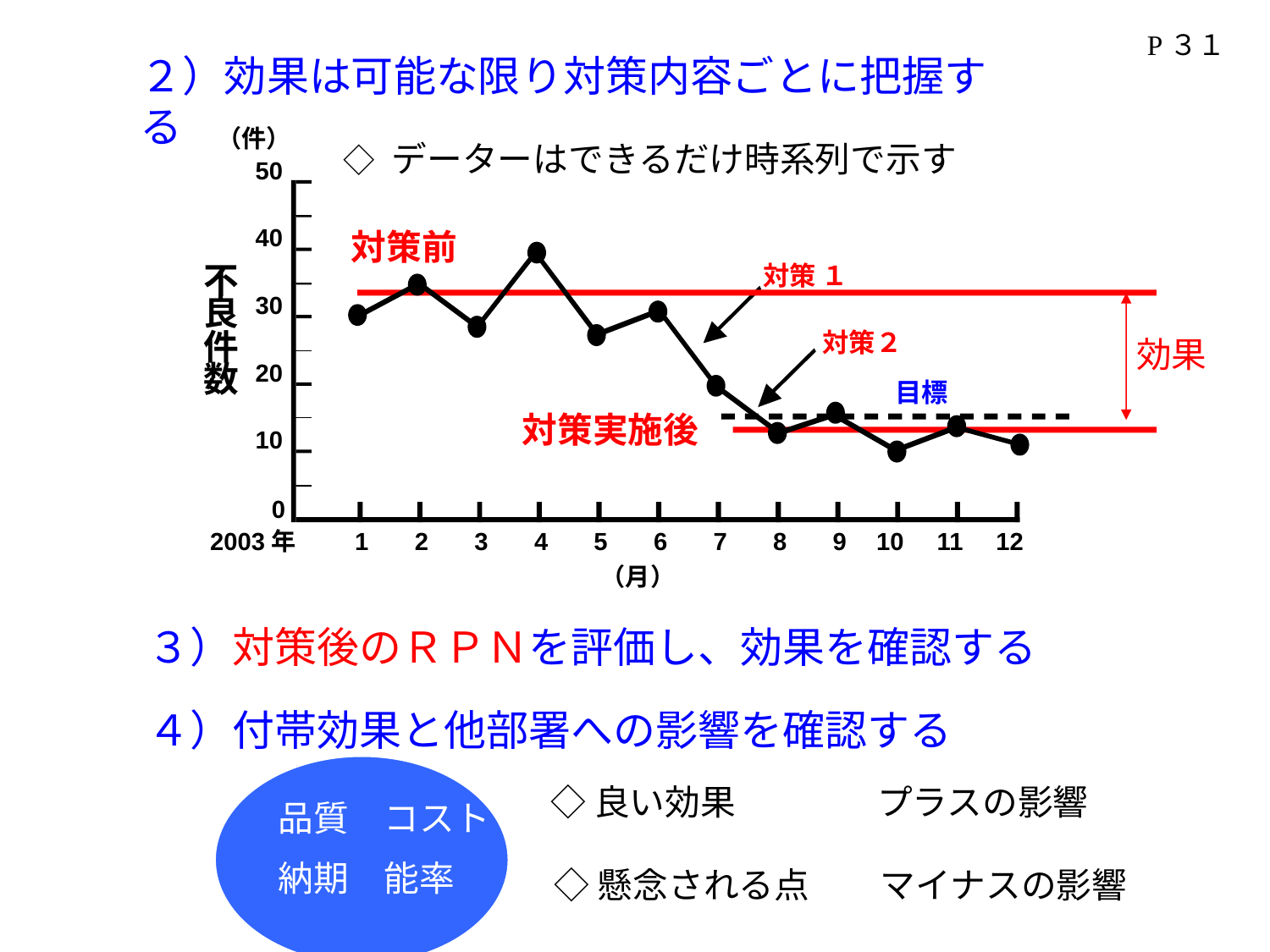

P３１
２）効果は可能な限り対策内容ごとに把握する

（件）
◇ データーはできるだけ時系列で示す
50

40

不

良
30

件

数
20

目標

10

0

2003年
1
2
3
4
5
6
7
8
9
10
11
12
（月）
対策前

効果
対策実施後

対策 １

対策２

３）対策後のＲＰＮを評価し、効果を確認する
４）付帯効果と他部署への影響を確認する

◇良い効果　　　　プラスの影響
品質　コスト
納期　能率
◇懸念される点　　マイナスの影響